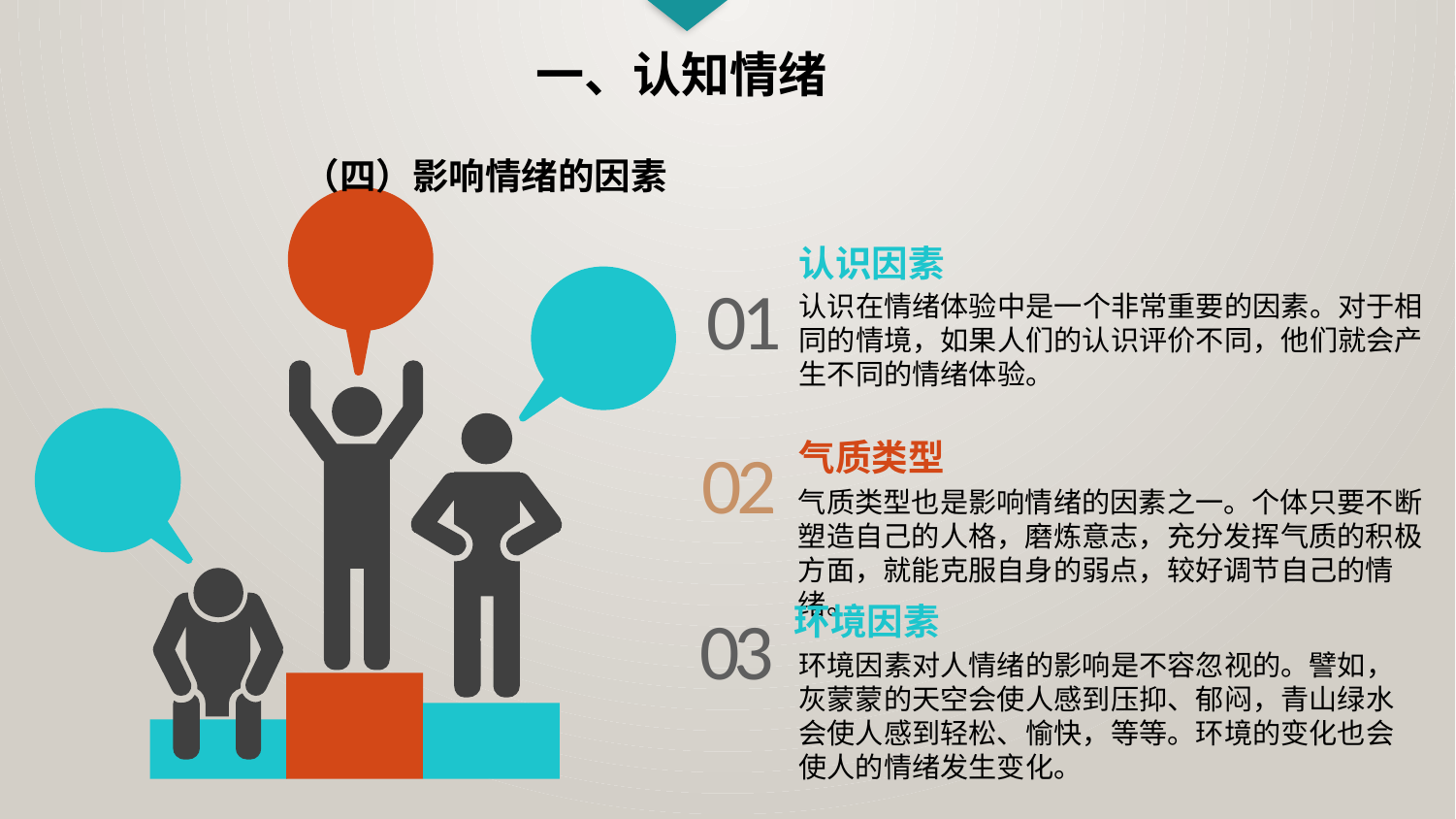

一、认知情绪
（四）影响情绪的因素

认识因素
01
认识在情绪体验中是一个非常重要的因素。对于相同的情境，如果人们的认识评价不同，他们就会产生不同的情绪体验。
02
气质类型
气质类型也是影响情绪的因素之一。个体只要不断塑造自己的人格，磨炼意志，充分发挥气质的积极方面，就能克服自身的弱点，较好调节自己的情绪。
环境因素
03
环境因素对人情绪的影响是不容忽视的。譬如，灰蒙蒙的天空会使人感到压抑、郁闷，青山绿水会使人感到轻松、愉快，等等。环境的变化也会使人的情绪发生变化。
52